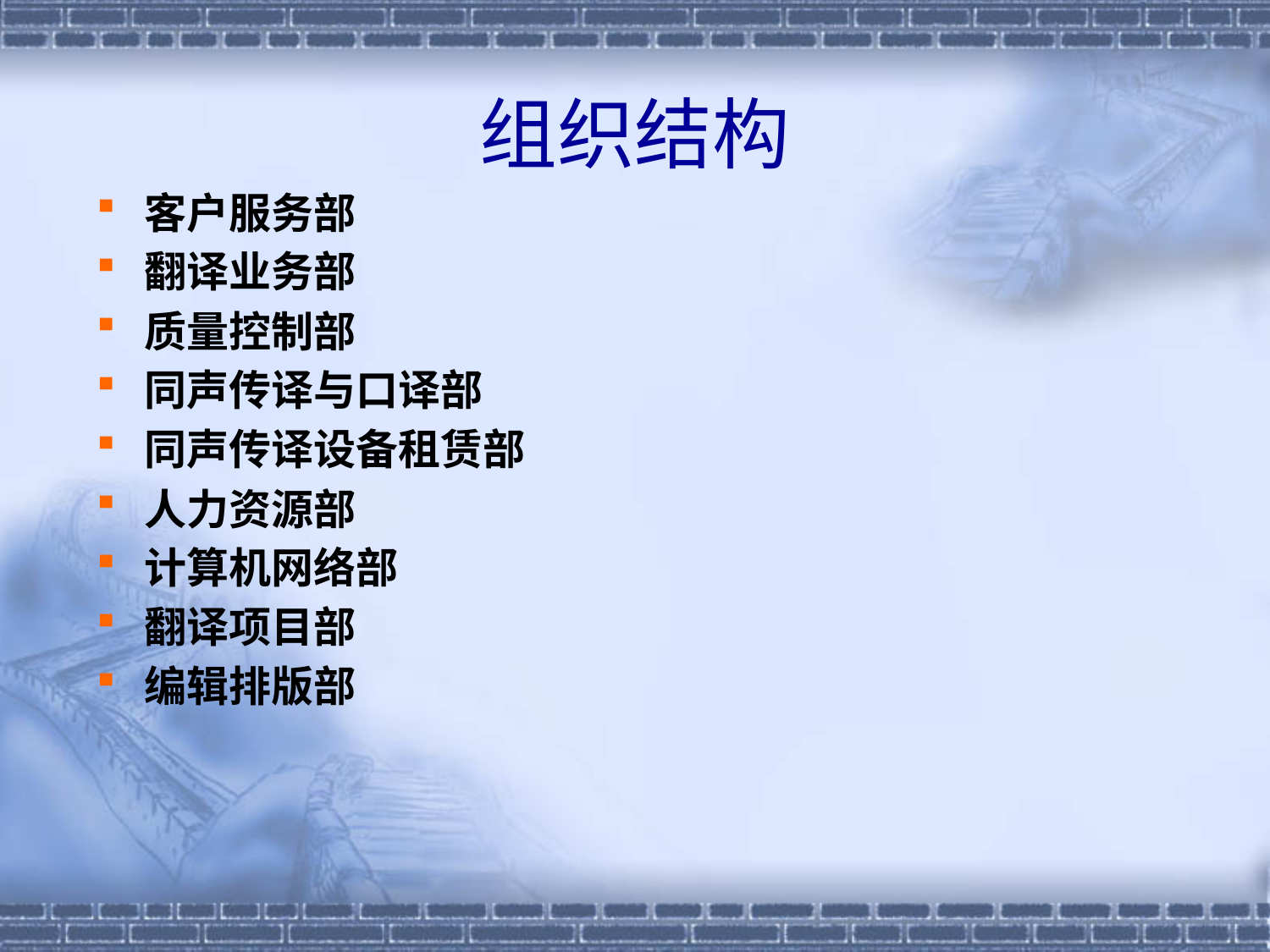

# 组织结构
客户服务部
翻译业务部
质量控制部
同声传译与口译部
同声传译设备租赁部
人力资源部
计算机网络部
翻译项目部
编辑排版部